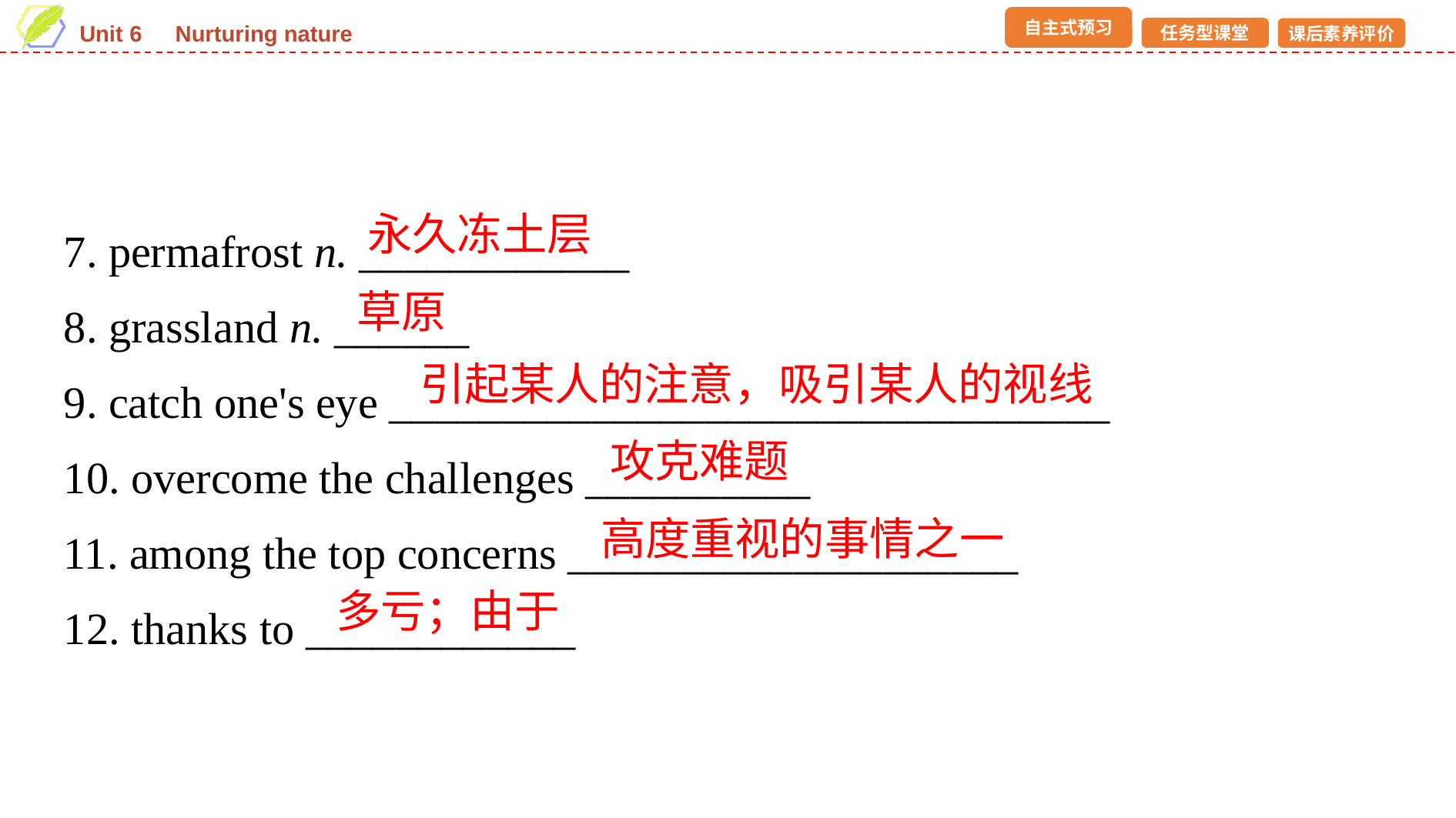

7. permafrost n. ____________
8. grassland n. ______
9. catch one's eye ________________________________
10. overcome the challenges __________
11. among the top concerns ____________________
12. thanks to ____________
永久冻土层
草原
引起某人的注意，吸引某人的视线
攻克难题
高度重视的事情之一
多亏；由于